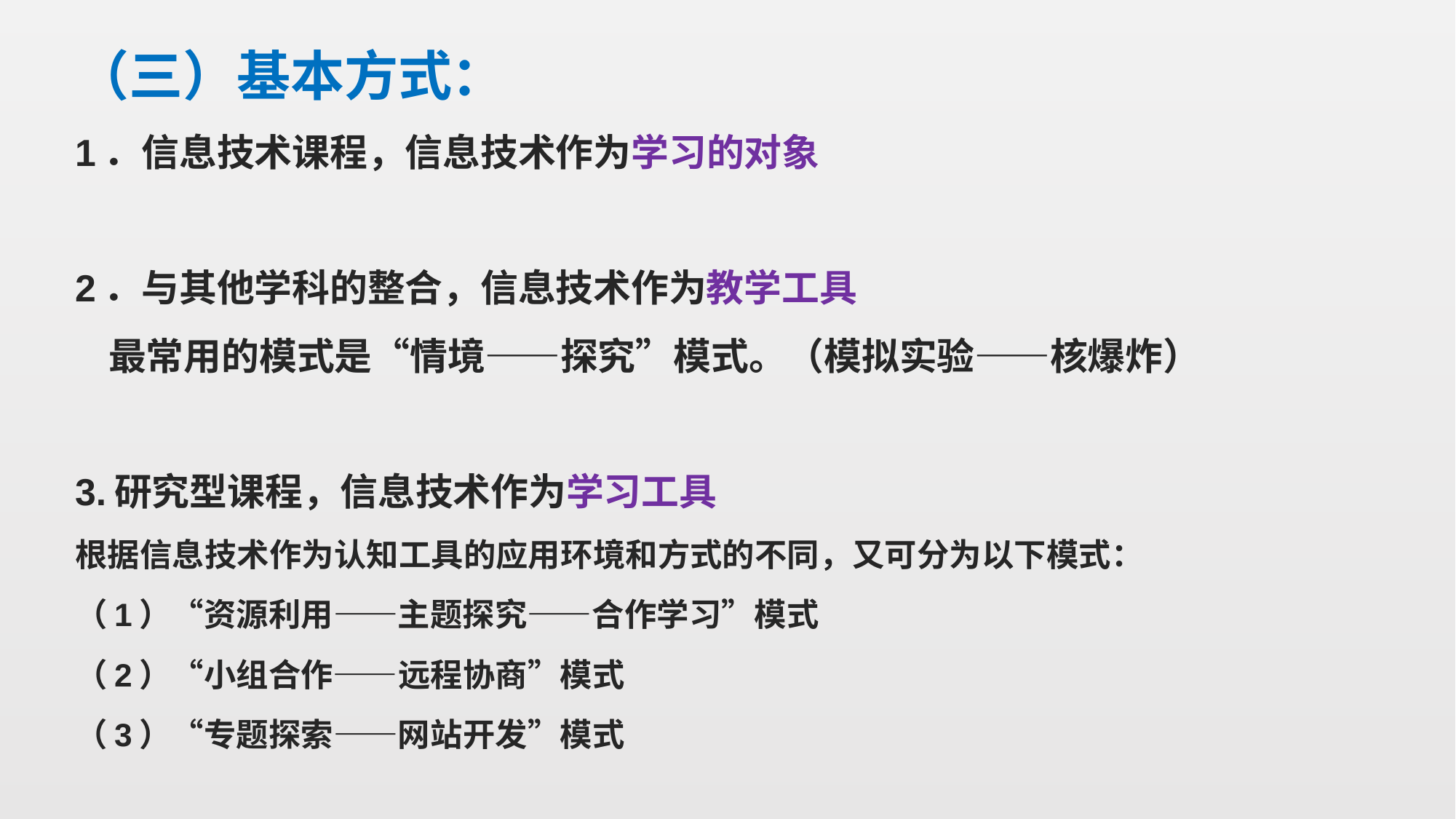

（三）基本方式：
1．信息技术课程，信息技术作为学习的对象

2．与其他学科的整合，信息技术作为教学工具
   最常用的模式是“情境——探究”模式。（模拟实验——核爆炸）

3.研究型课程，信息技术作为学习工具
根据信息技术作为认知工具的应用环境和方式的不同，又可分为以下模式：
（1）“资源利用——主题探究——合作学习”模式
（2）“小组合作——远程协商”模式
（3）“专题探索——网站开发”模式